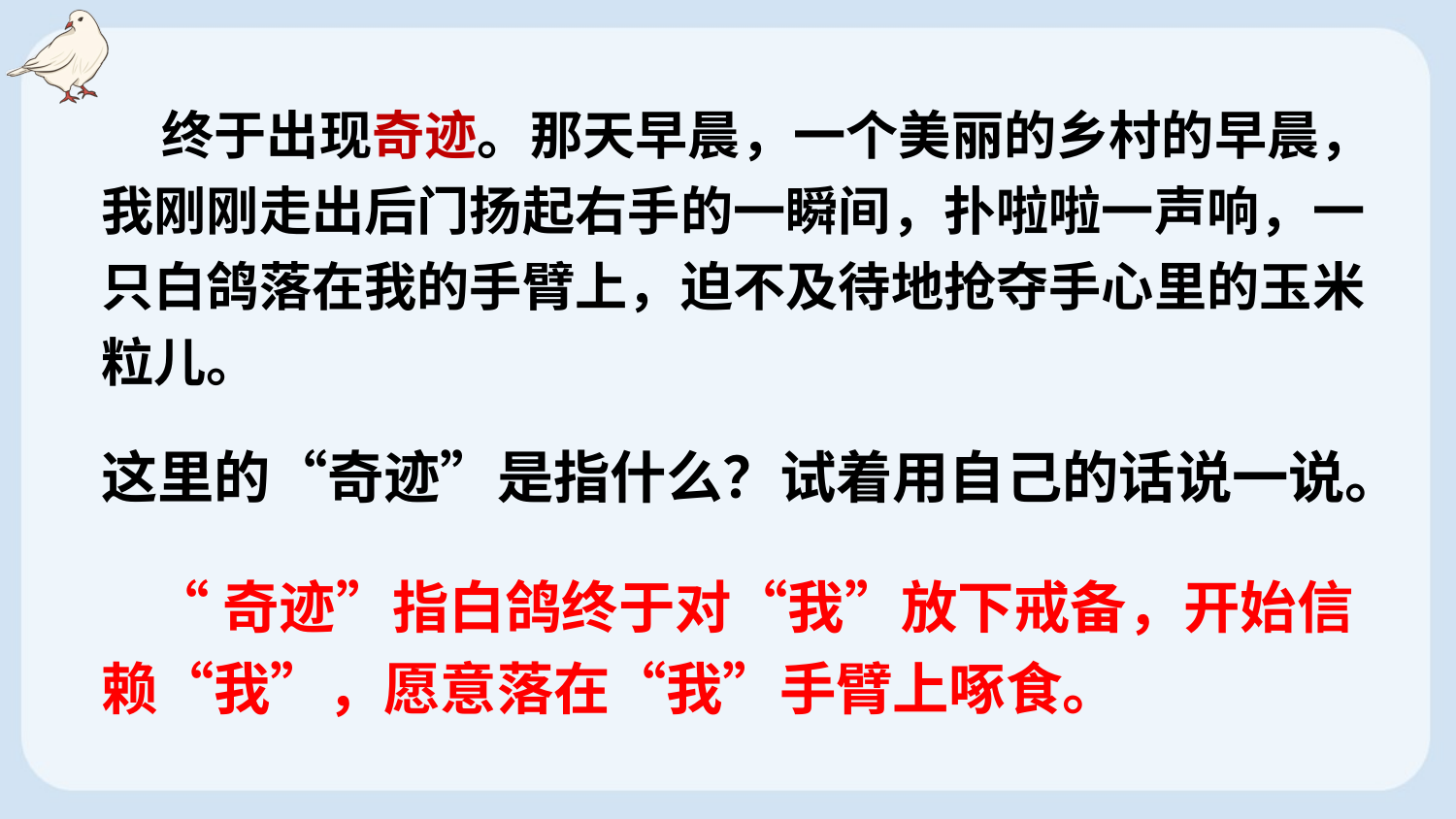

终于出现奇迹。那天早晨，一个美丽的乡村的早晨，我刚刚走出后门扬起右手的一瞬间，扑啦啦一声响，一只白鸽落在我的手臂上，迫不及待地抢夺手心里的玉米粒儿。
这里的“奇迹”是指什么？试着用自己的话说一说。
    “奇迹”指白鸽终于对“我”放下戒备，开始信赖“我”，愿意落在“我”手臂上啄食。